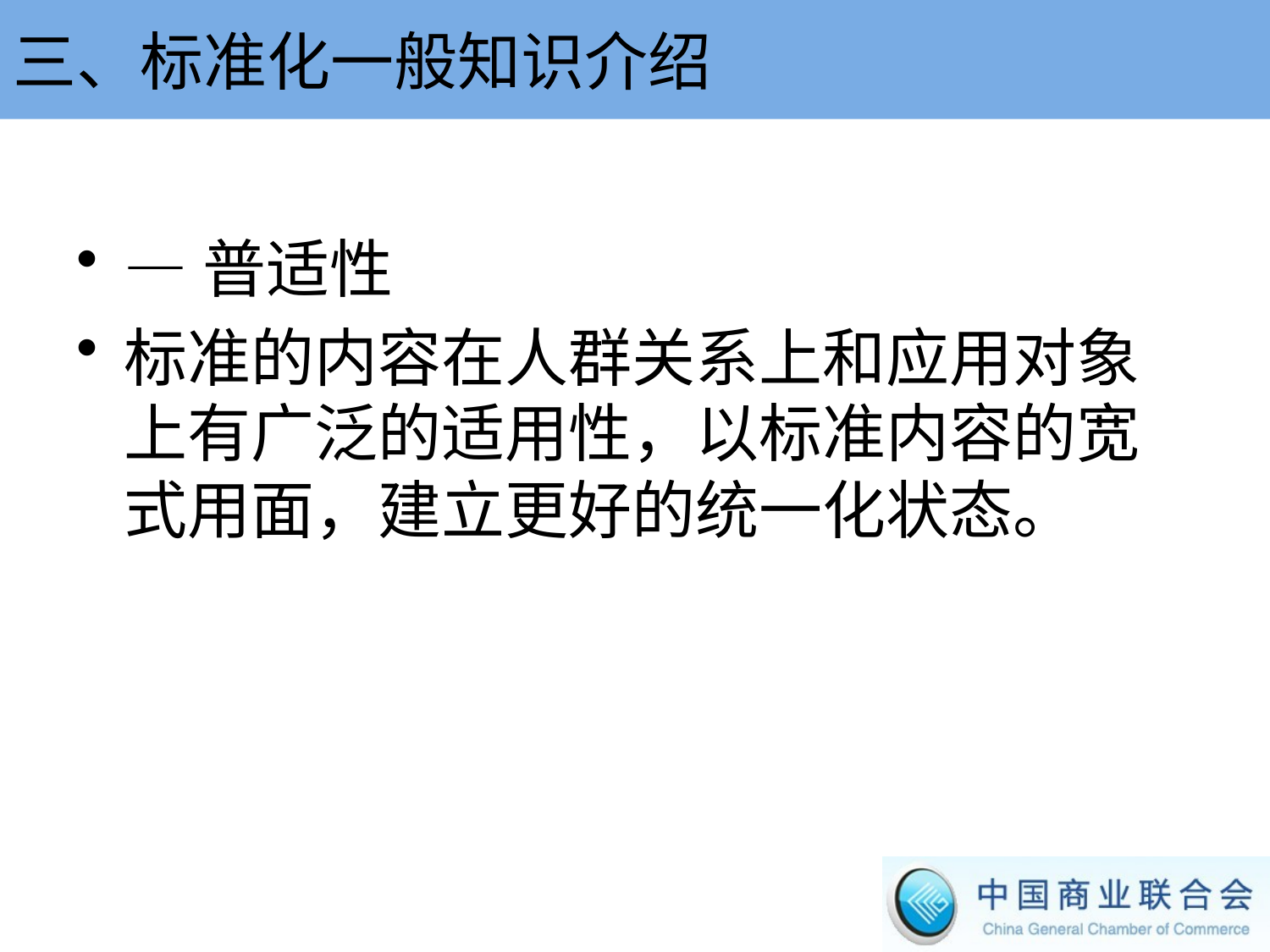

三、标准化一般知识介绍
—普适性
标准的内容在人群关系上和应用对象上有广泛的适用性，以标准内容的宽式用面，建立更好的统一化状态。